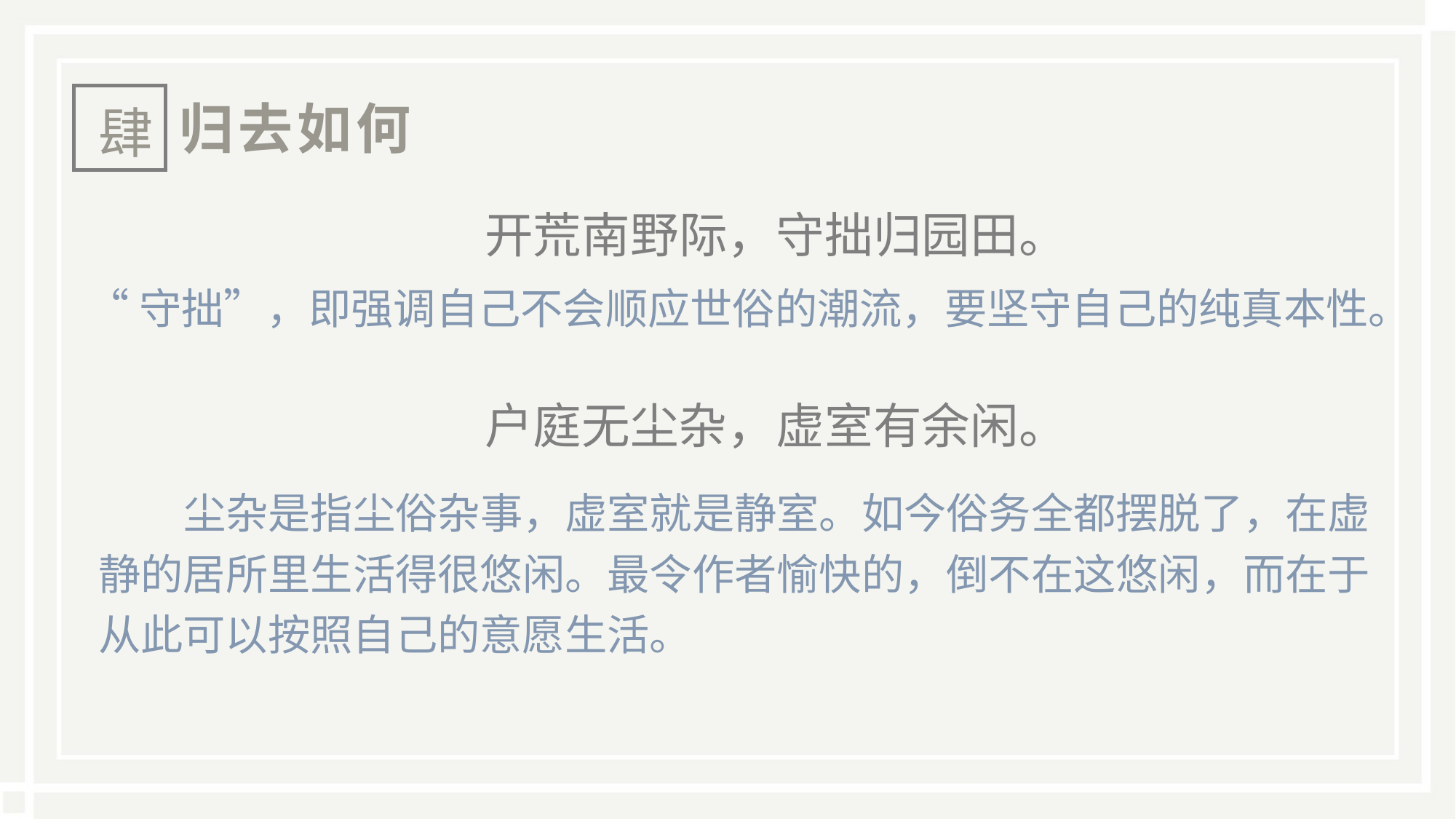

归去如何
肆
开荒南野际，守拙归园田。
“守拙”，即强调自己不会顺应世俗的潮流，要坚守自己的纯真本性。
户庭无尘杂，虚室有余闲。
尘杂是指尘俗杂事，虚室就是静室。如今俗务全都摆脱了，在虚静的居所里生活得很悠闲。最令作者愉快的，倒不在这悠闲，而在于从此可以按照自己的意愿生活。